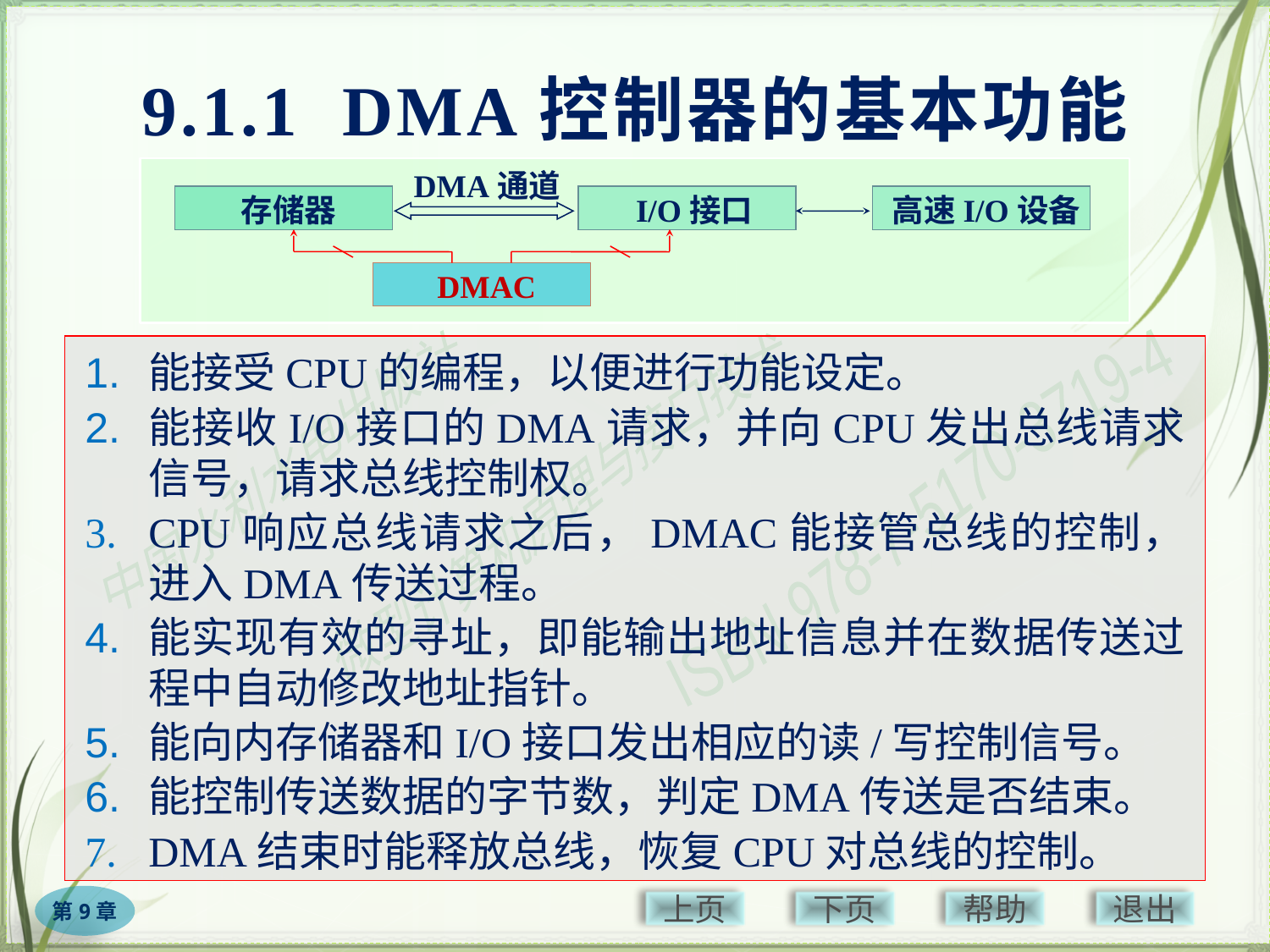

# 9.1.1  DMA控制器的基本功能

DMA通道
存储器
I/O接口
高速I/O设备

DMAC

能接受CPU的编程，以便进行功能设定。
能接收I/O接口的DMA请求，并向CPU发出总线请求信号，请求总线控制权。
CPU响应总线请求之后，DMAC能接管总线的控制，进入DMA传送过程。
能实现有效的寻址，即能输出地址信息并在数据传送过程中自动修改地址指针。
能向内存储器和I/O接口发出相应的读/写控制信号。
能控制传送数据的字节数，判定DMA传送是否结束。
DMA结束时能释放总线，恢复CPU对总线的控制。